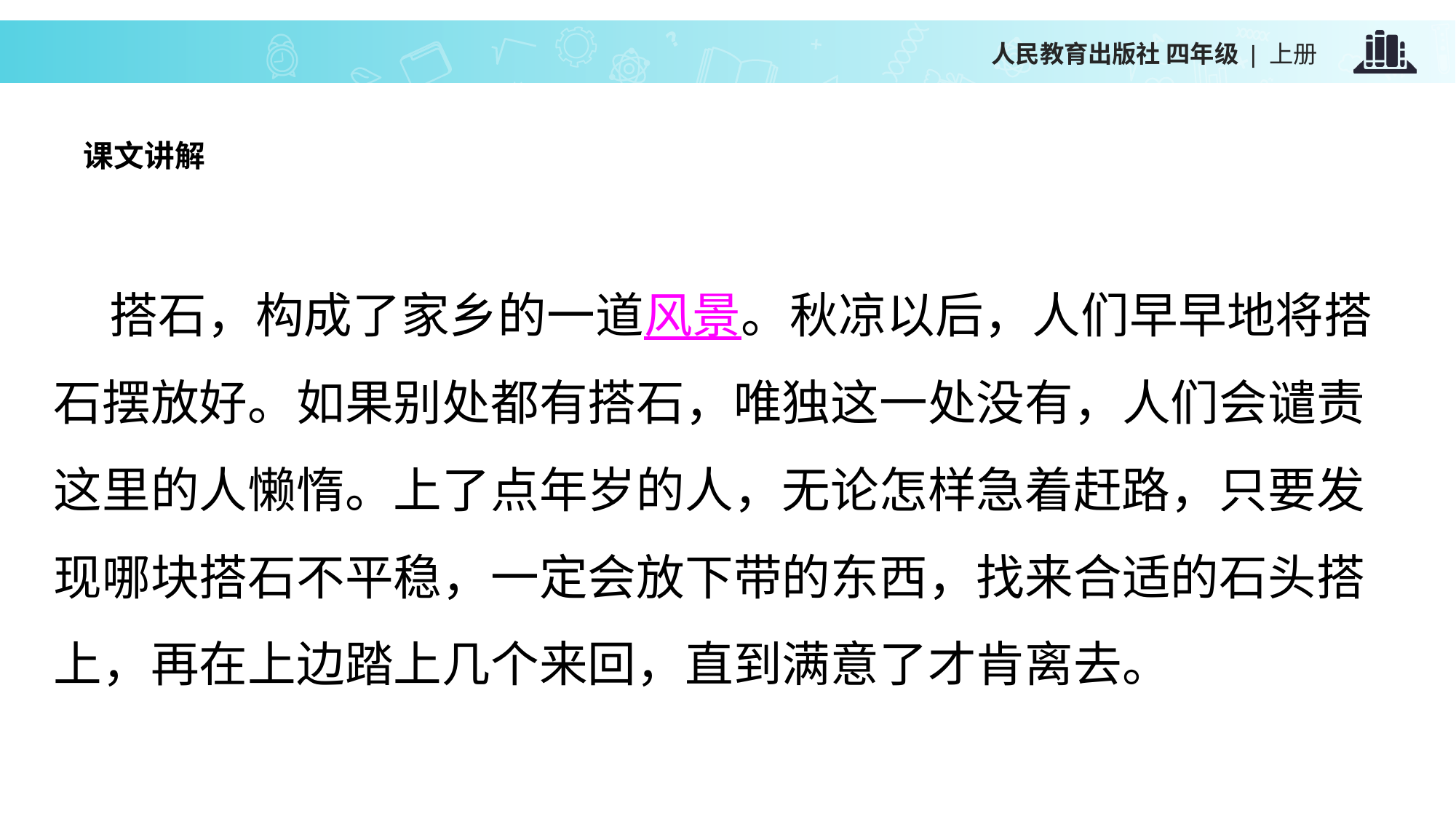

课文讲解
    搭石，构成了家乡的一道风景。秋凉以后，人们早早地将搭石摆放好。如果别处都有搭石，唯独这一处没有，人们会谴责这里的人懒惰。上了点年岁的人，无论怎样急着赶路，只要发现哪块搭石不平稳，一定会放下带的东西，找来合适的石头搭上，再在上边踏上几个来回，直到满意了才肯离去。